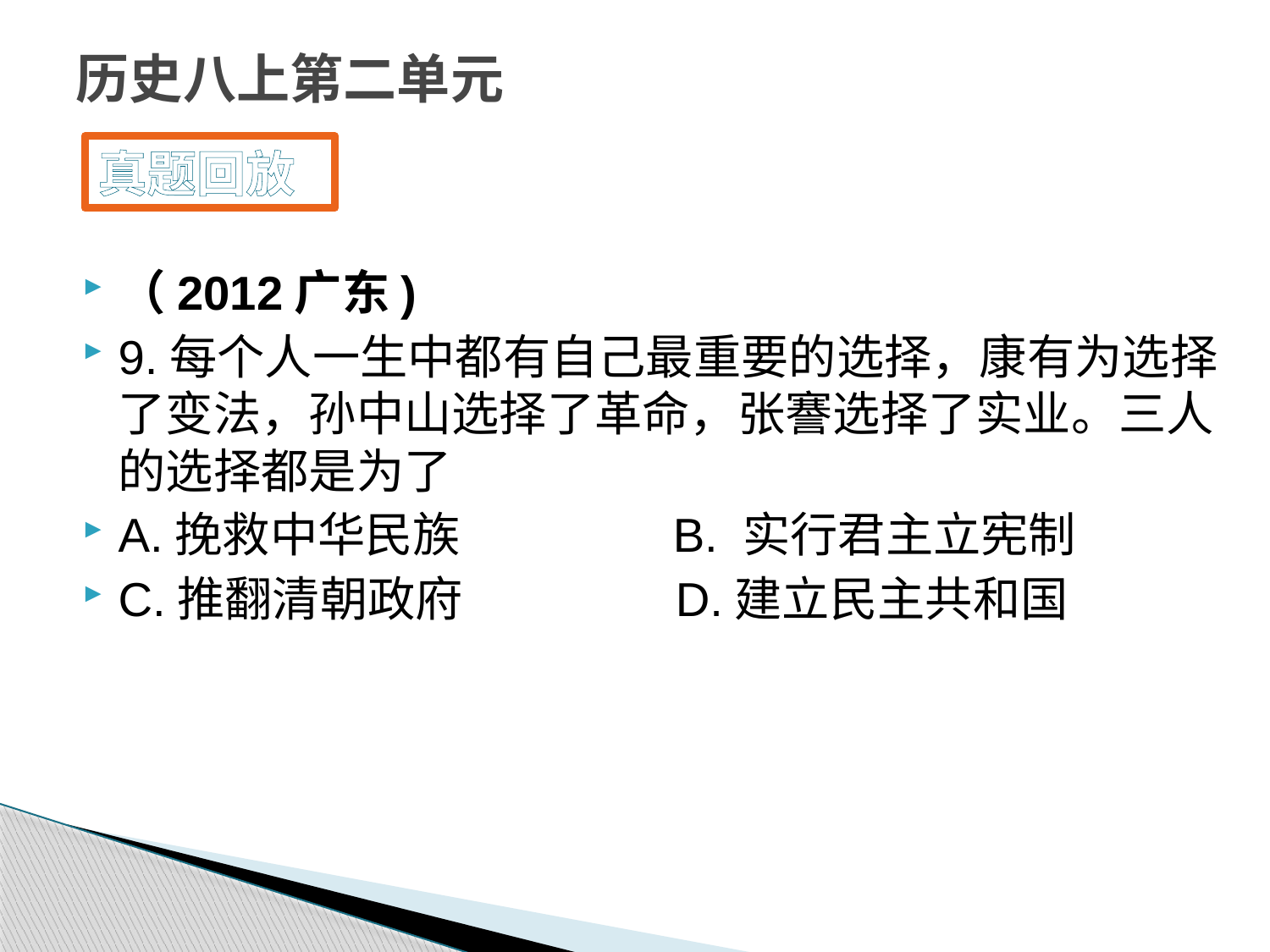

# 历史八上第二单元
真题回放
（2012广东)
9.每个人一生中都有自己最重要的选择，康有为选择了变法，孙中山选择了革命，张謇选择了实业。三人的选择都是为了
A.挽救中华民族                   B. 实行君主立宪制
C.推翻清朝政府                   D.建立民主共和国